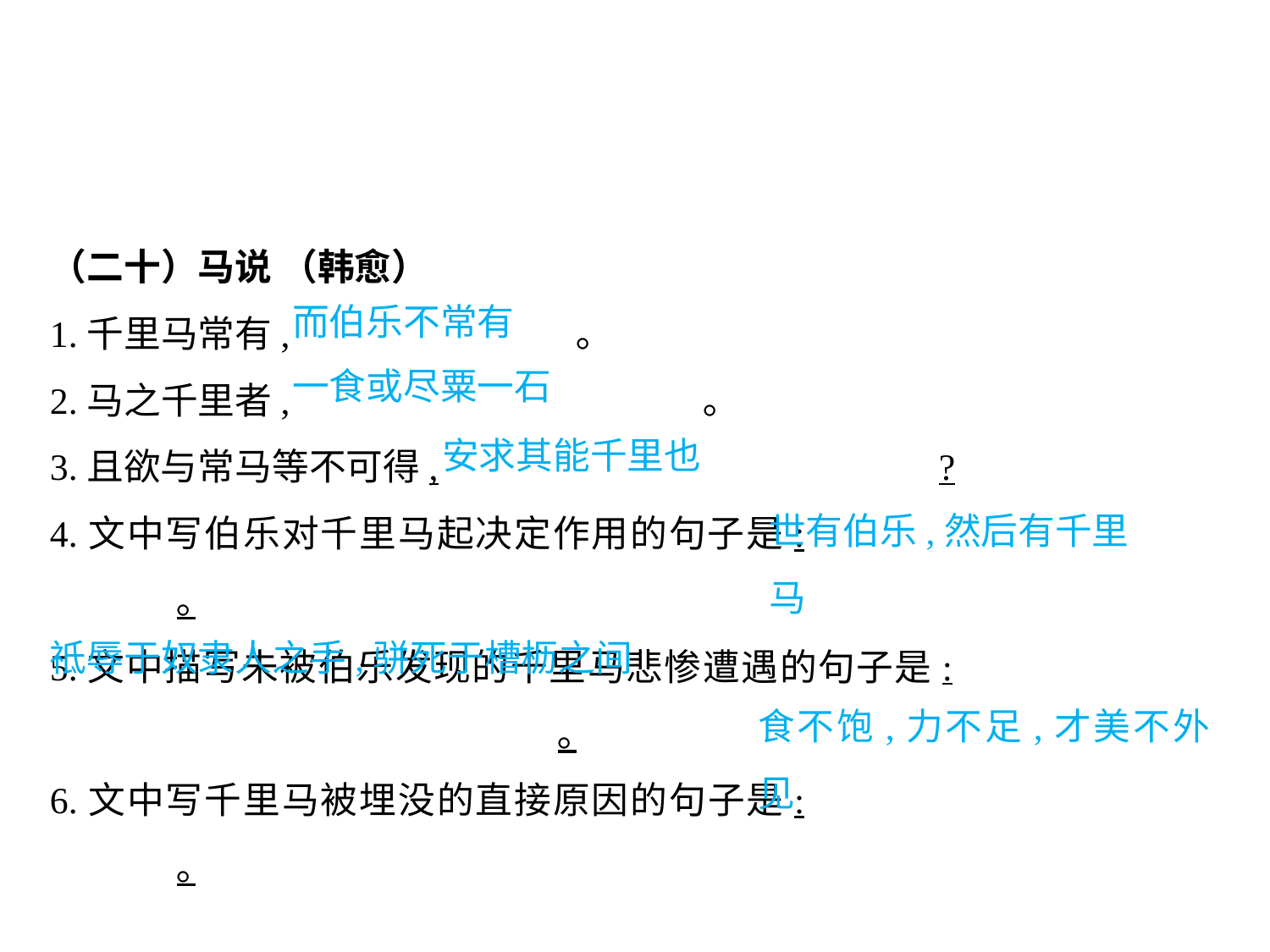

（二十）马说 （韩愈）
1.千里马常有,			 ｡
2.马之千里者,				 ｡
3.且欲与常马等不可得,				?
4.文中写伯乐对千里马起决定作用的句子是:					｡
5.文中描写未被伯乐发现的千里马悲惨遭遇的句子是:							｡
6.文中写千里马被埋没的直接原因的句子是:					｡
而伯乐不常有
一食或尽粟一石
安求其能千里也
世有伯乐,然后有千里马
									祗辱于奴隶人之手,骈死于槽枥之间
食不饱,力不足,才美不外见